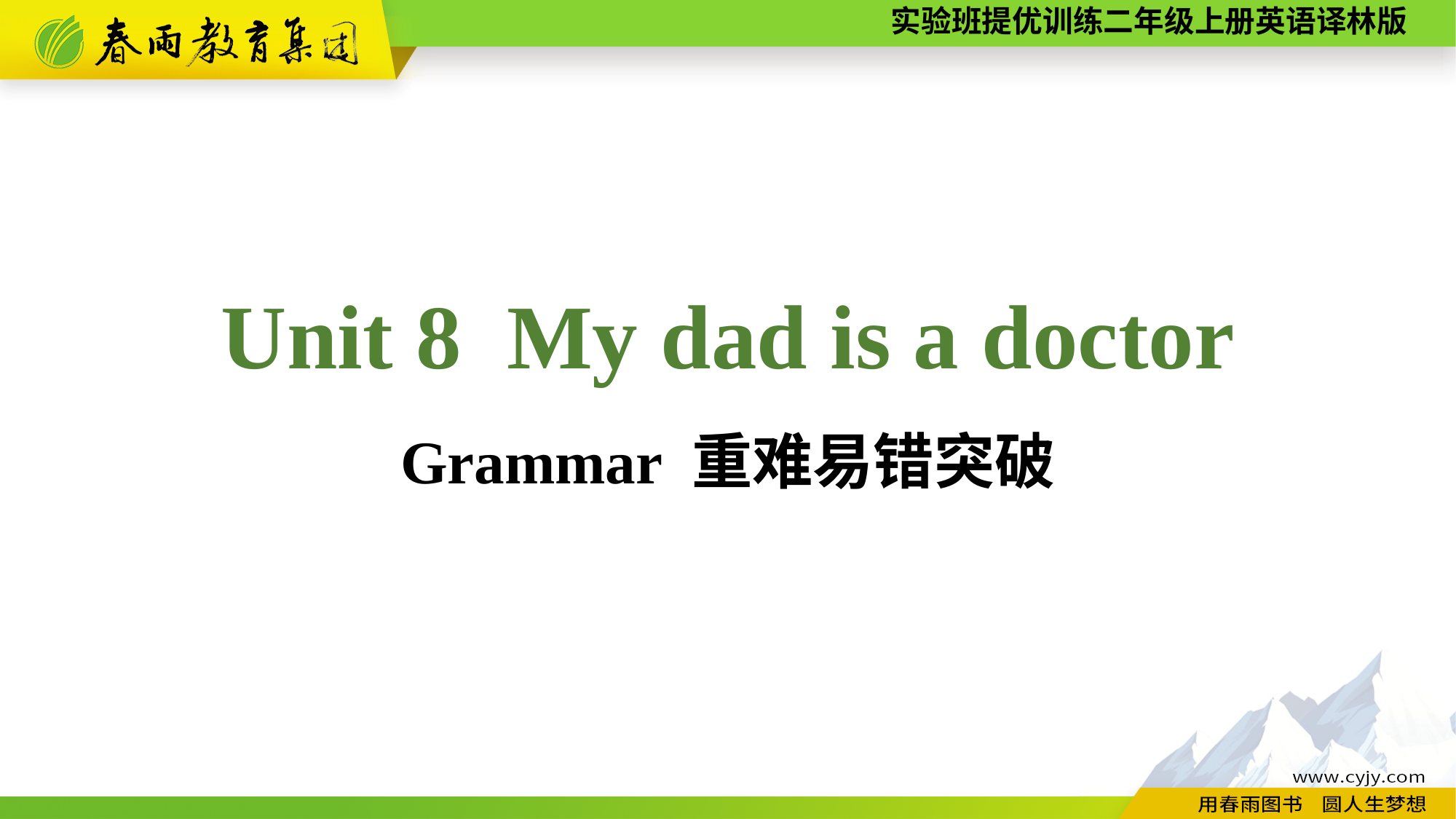

Unit 8  My dad is a doctor
Grammar 重难易错突破